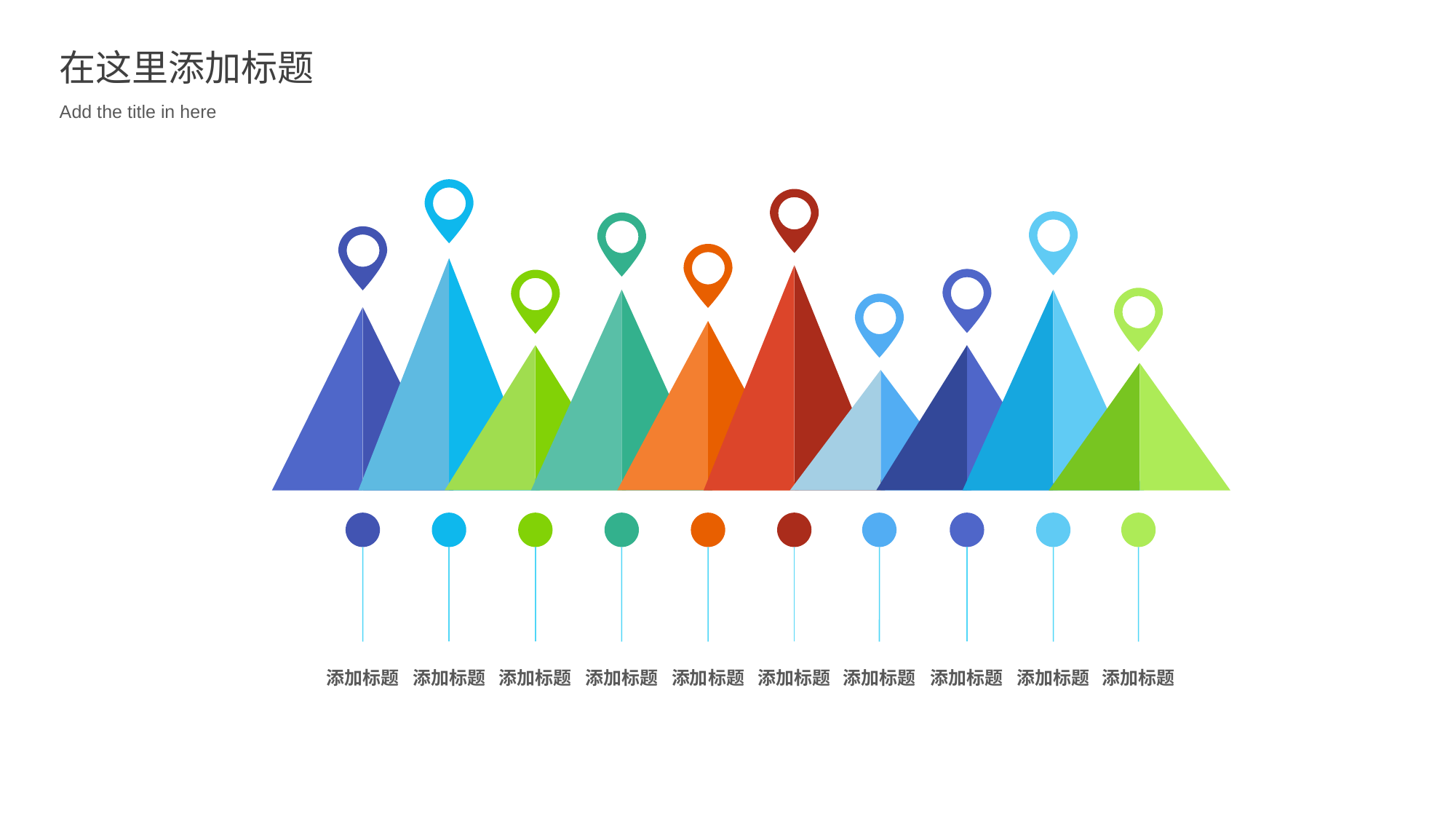

在这里添加标题
Add the title in here

添加标题
添加标题
添加标题
添加标题
添加标题
添加标题
添加标题
添加标题
添加标题
添加标题